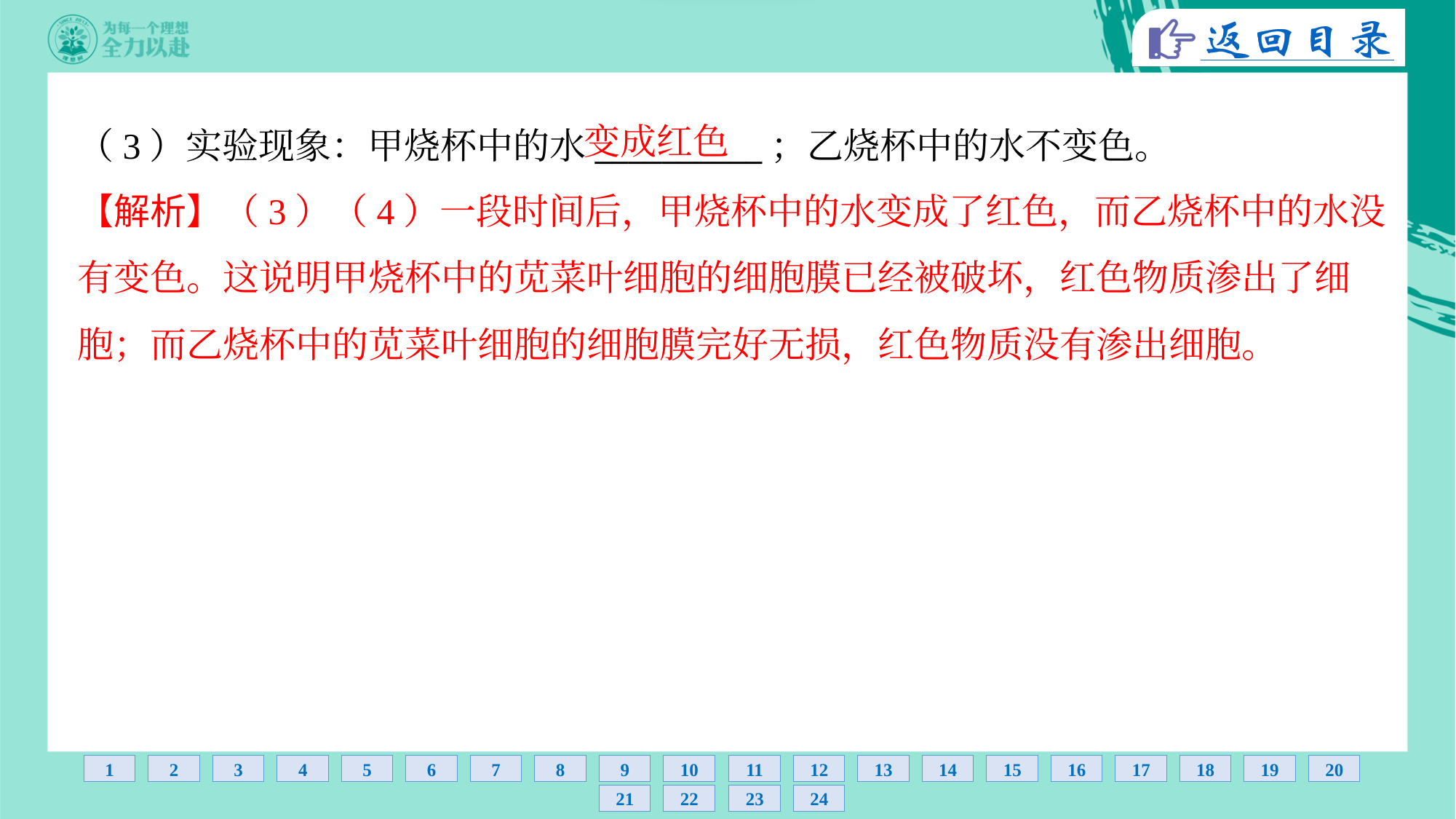

变成红色
（3）实验现象：甲烧杯中的水__________；乙烧杯中的水不变色。
【解析】（3）（4）一段时间后，甲烧杯中的水变成了红色，而乙烧杯中的水没
有变色。这说明甲烧杯中的苋菜叶细胞的细胞膜已经被破坏，红色物质渗出了细
胞；而乙烧杯中的苋菜叶细胞的细胞膜完好无损，红色物质没有渗出细胞。